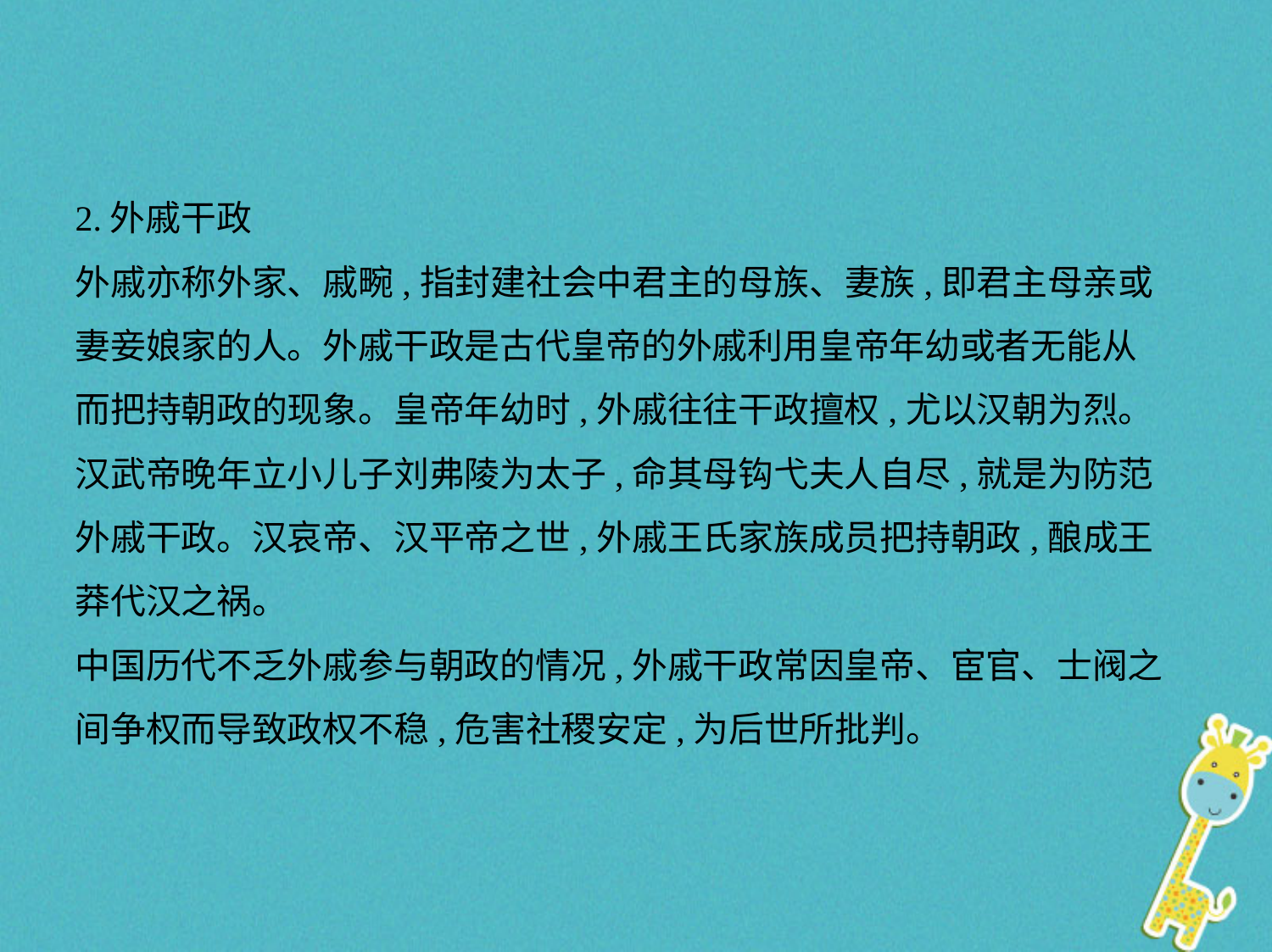

2.外戚干政
外戚亦称外家、戚畹,指封建社会中君主的母族、妻族,即君主母亲或
妻妾娘家的人。外戚干政是古代皇帝的外戚利用皇帝年幼或者无能从
而把持朝政的现象。皇帝年幼时,外戚往往干政擅权,尤以汉朝为烈。
汉武帝晚年立小儿子刘弗陵为太子,命其母钩弋夫人自尽,就是为防范
外戚干政。汉哀帝、汉平帝之世,外戚王氏家族成员把持朝政,酿成王
莽代汉之祸。
中国历代不乏外戚参与朝政的情况,外戚干政常因皇帝、宦官、士阀之
间争权而导致政权不稳,危害社稷安定,为后世所批判。